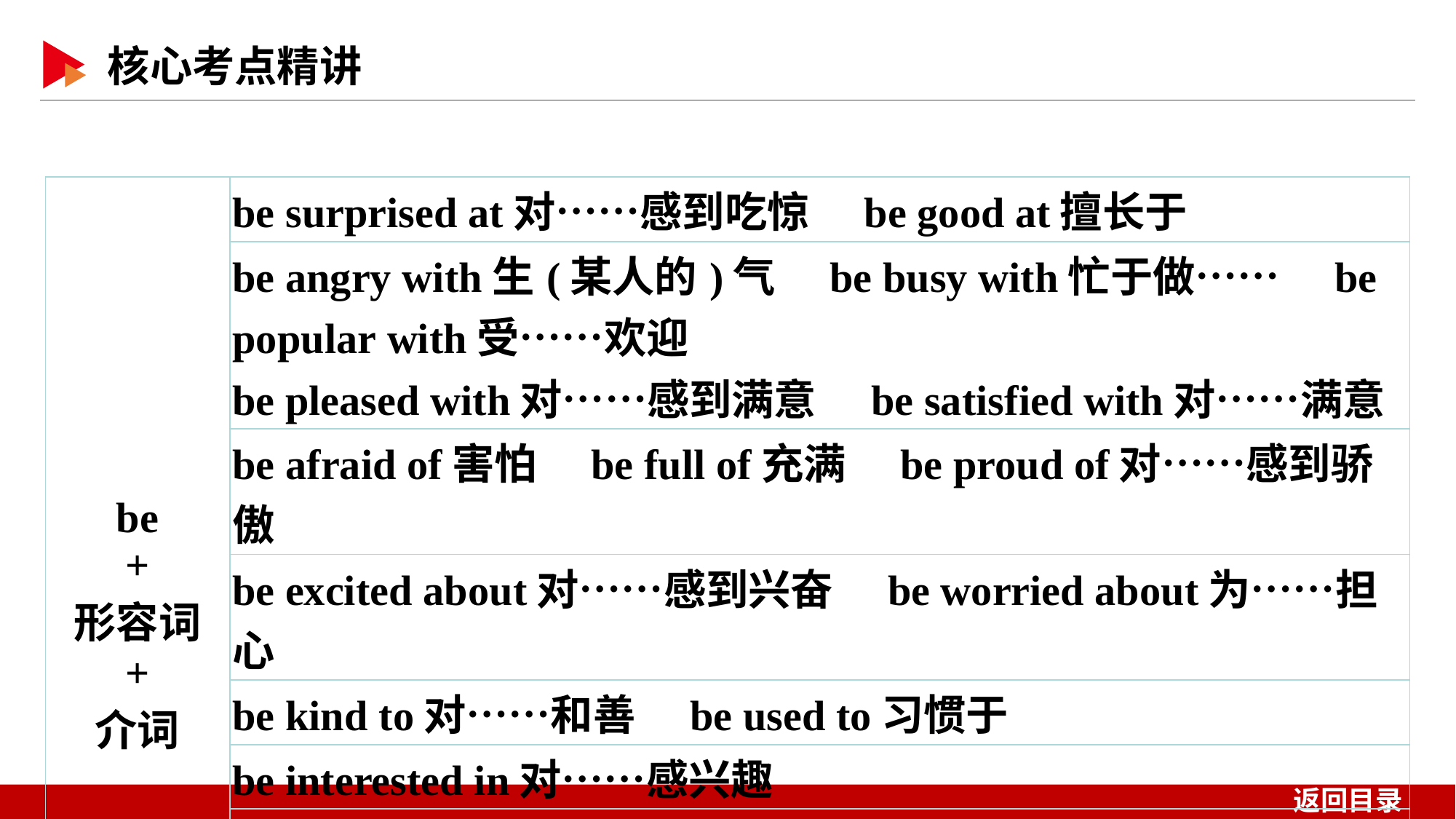

| be + 形容词 + 介词 | be surprised at对……感到吃惊　be good at擅长于 |
| --- | --- |
|  | be angry with生(某人的)气　be busy with忙于做……　be popular with受……欢迎 be pleased with对……感到满意　be satisfied with对……满意 |
|  | be afraid of害怕　be full of充满　be proud of对……感到骄傲 |
|  | be excited about对……感到兴奋　be worried about为……担心 |
|  | be kind to对……和善　be used to习惯于 |
|  | be interested in对……感兴趣 |
|  | be famous for因……而著名　be late for因……而迟到 |